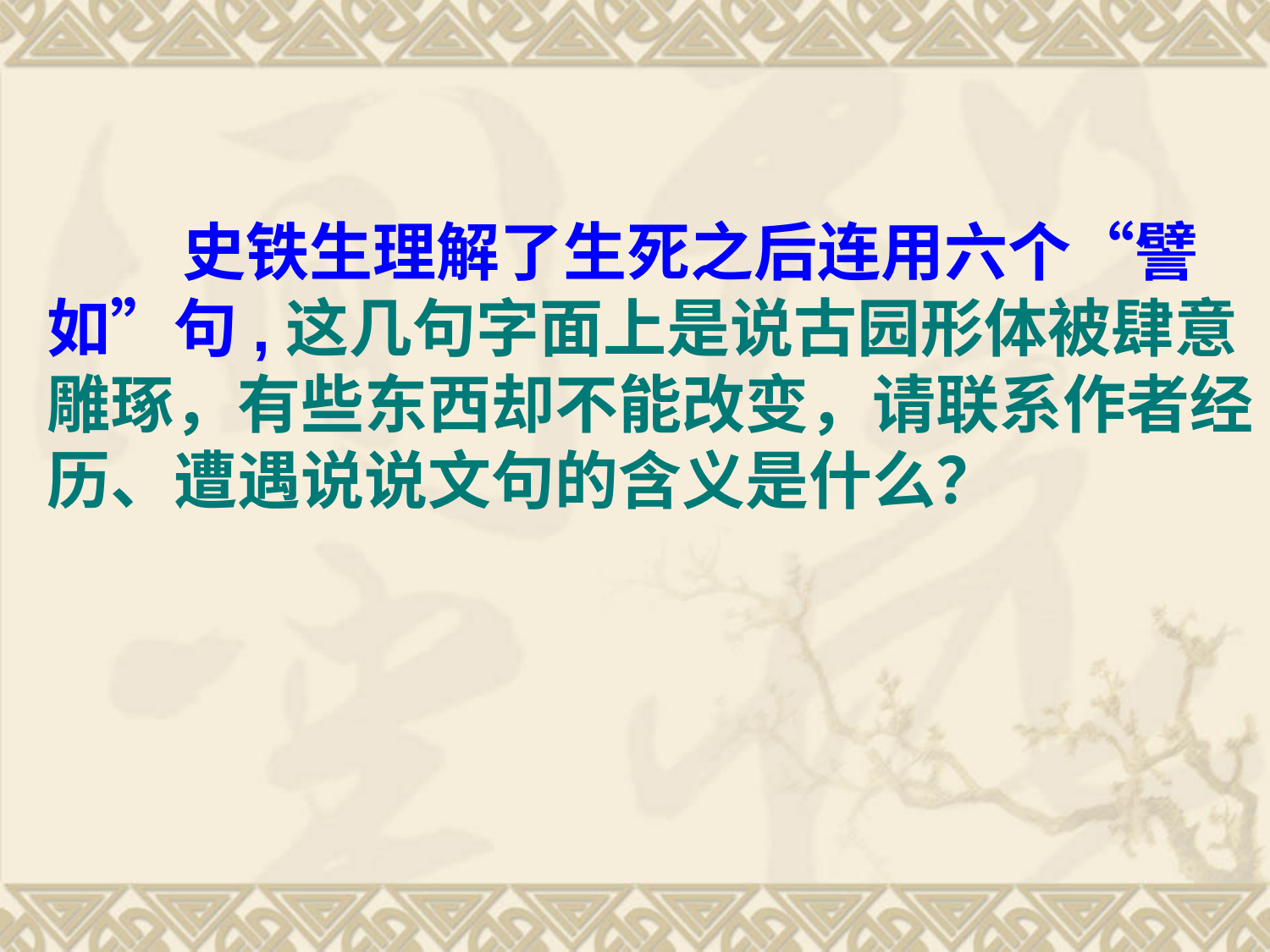

史铁生理解了生死之后连用六个“譬如”句,这几句字面上是说古园形体被肆意雕琢，有些东西却不能改变，请联系作者经历、遭遇说说文句的含义是什么？